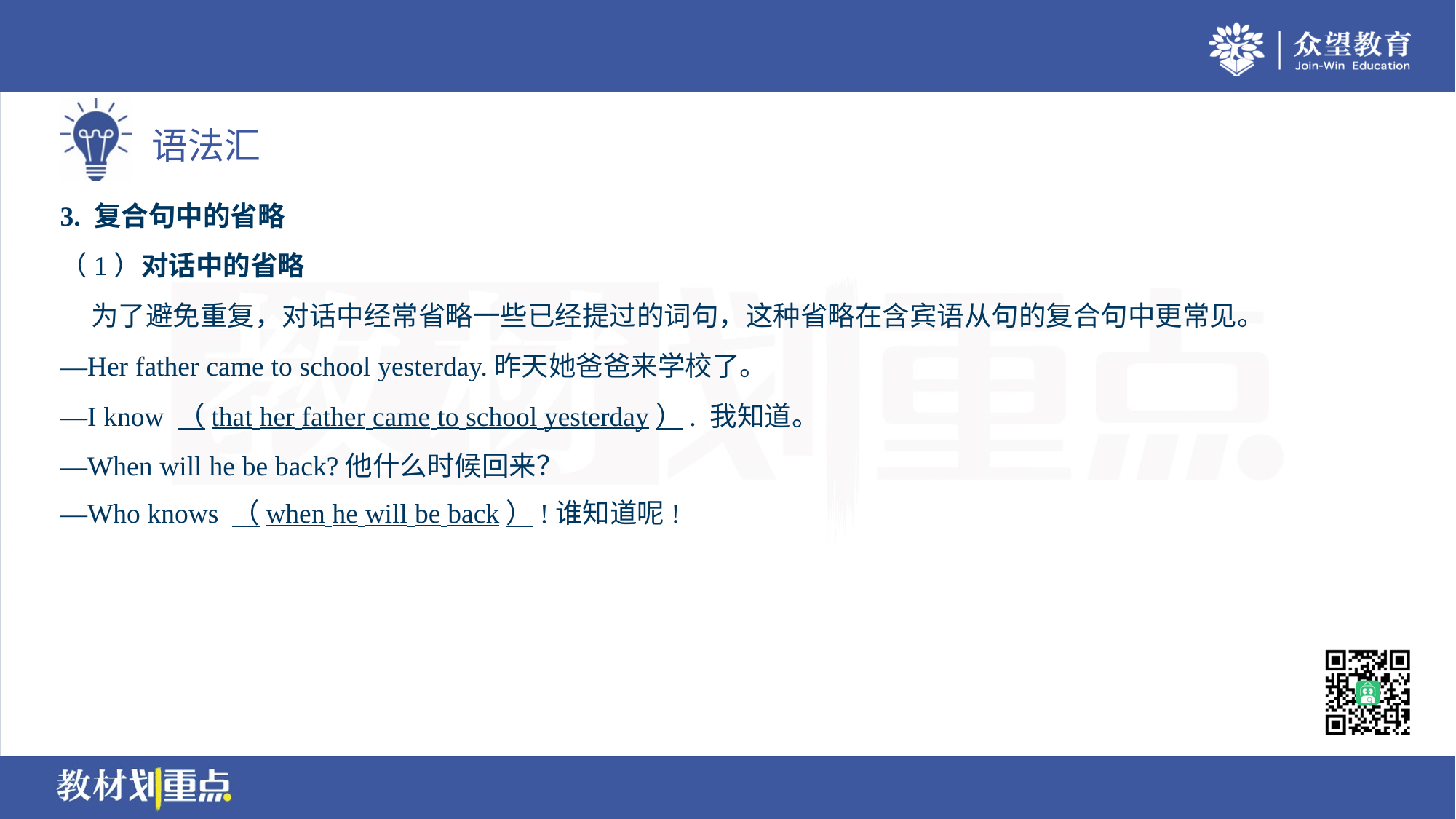

3. 复合句中的省略
（1）对话中的省略
    为了避免重复，对话中经常省略一些已经提过的词句，这种省略在含宾语从句的复合句中更常见。
—Her father came to school yesterday.昨天她爸爸来学校了。
—I know （that her father came to school yesterday）. 我知道。
—When will he be back?他什么时候回来？
—Who knows （when he will be back）!谁知道呢!